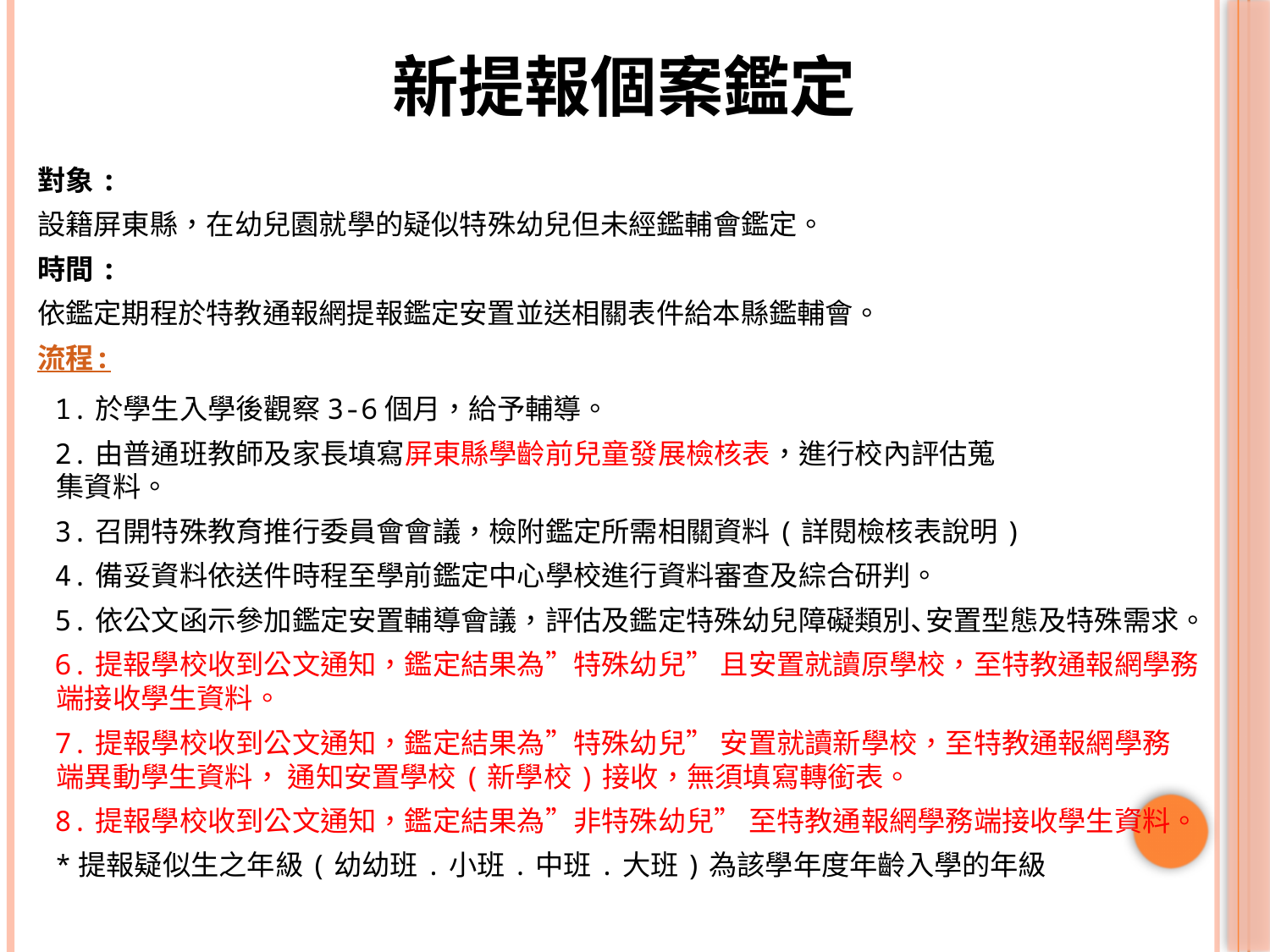

# 新提報個案鑑定
對象:
設籍屏東縣，在幼兒園就學的疑似特殊幼兒但未經鑑輔會鑑定。
時間:
依鑑定期程於特教通報網提報鑑定安置並送相關表件給本縣鑑輔會。
流程:
 1.於學生入學後觀察3-6個月，給予輔導。
 2.由普通班教師及家長填寫屏東縣學齡前兒童發展檢核表，進行校內評估蒐
   集資料。
 3.召開特殊教育推行委員會會議，檢附鑑定所需相關資料(詳閱檢核表說明)
 4.備妥資料依送件時程至學前鑑定中心學校進行資料審查及綜合研判。
 5.依公文函示參加鑑定安置輔導會議，評估及鑑定特殊幼兒障礙類別､安置型態及特殊需求。
 6.提報學校收到公文通知，鑑定結果為”特殊幼兒” 且安置就讀原學校，至特教通報網學務
   端接收學生資料。
 7.提報學校收到公文通知，鑑定結果為”特殊幼兒” 安置就讀新學校，至特教通報網學務
   端異動學生資料， 通知安置學校(新學校)接收，無須填寫轉銜表。
 8.提報學校收到公文通知，鑑定結果為”非特殊幼兒” 至特教通報網學務端接收學生資料。
 *提報疑似生之年級(幼幼班.小班.中班.大班)為該學年度年齡入學的年級